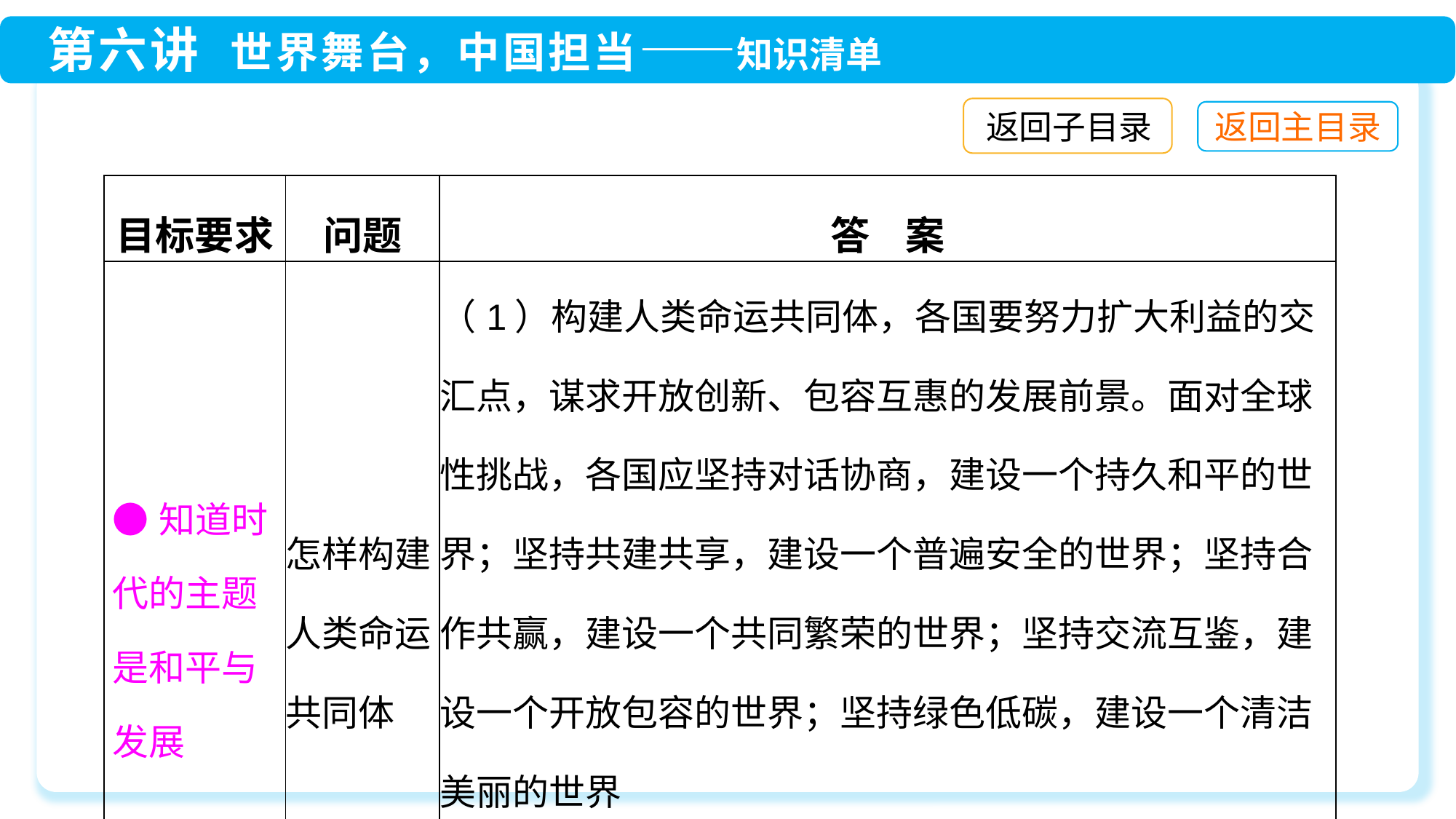

返回子目录
| 目标要求 | 问题 | 答 案 |
| --- | --- | --- |
| ●知道时代的主题是和平与发展 | 怎样构建人类命运共同体 | （1）构建人类命运共同体，各国要努力扩大利益的交汇点，谋求开放创新、包容互惠的发展前景。面对全球性挑战，各国应坚持对话协商，建设一个持久和平的世界；坚持共建共享，建设一个普遍安全的世界；坚持合作共赢，建设一个共同繁荣的世界；坚持交流互鉴，建设一个开放包容的世界；坚持绿色低碳，建设一个清洁美丽的世界 （2）需要各国人民间的相互信任、守望相助和共同担当 |